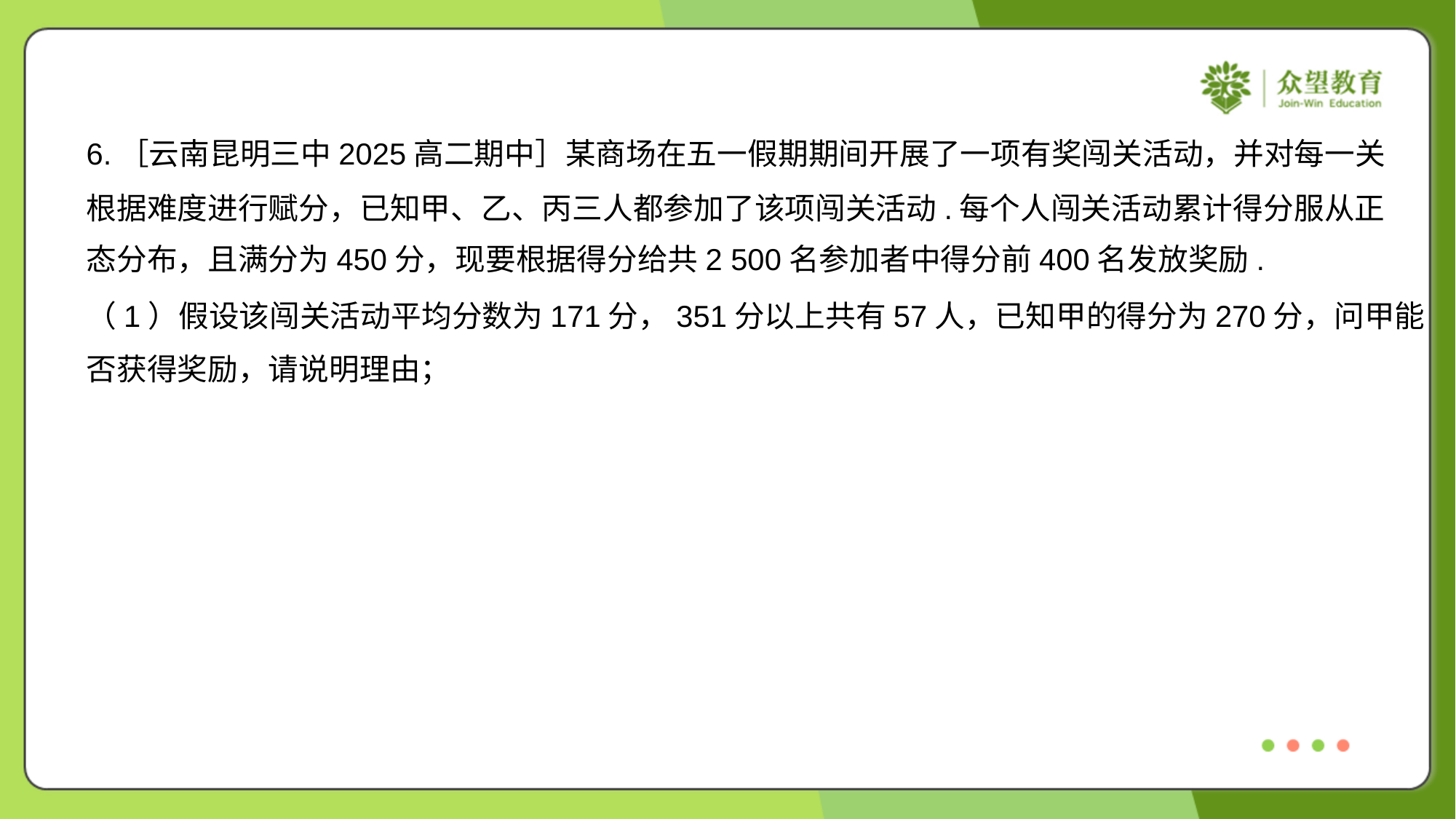

6.［云南昆明三中2025高二期中］某商场在五一假期期间开展了一项有奖闯关活动，并对每一关
根据难度进行赋分，已知甲、乙、丙三人都参加了该项闯关活动.每个人闯关活动累计得分服从正
态分布，且满分为450分，现要根据得分给共2 500名参加者中得分前400名发放奖励.
（1）假设该闯关活动平均分数为171分，351分以上共有57人，已知甲的得分为270分，问甲能
否获得奖励，请说明理由；